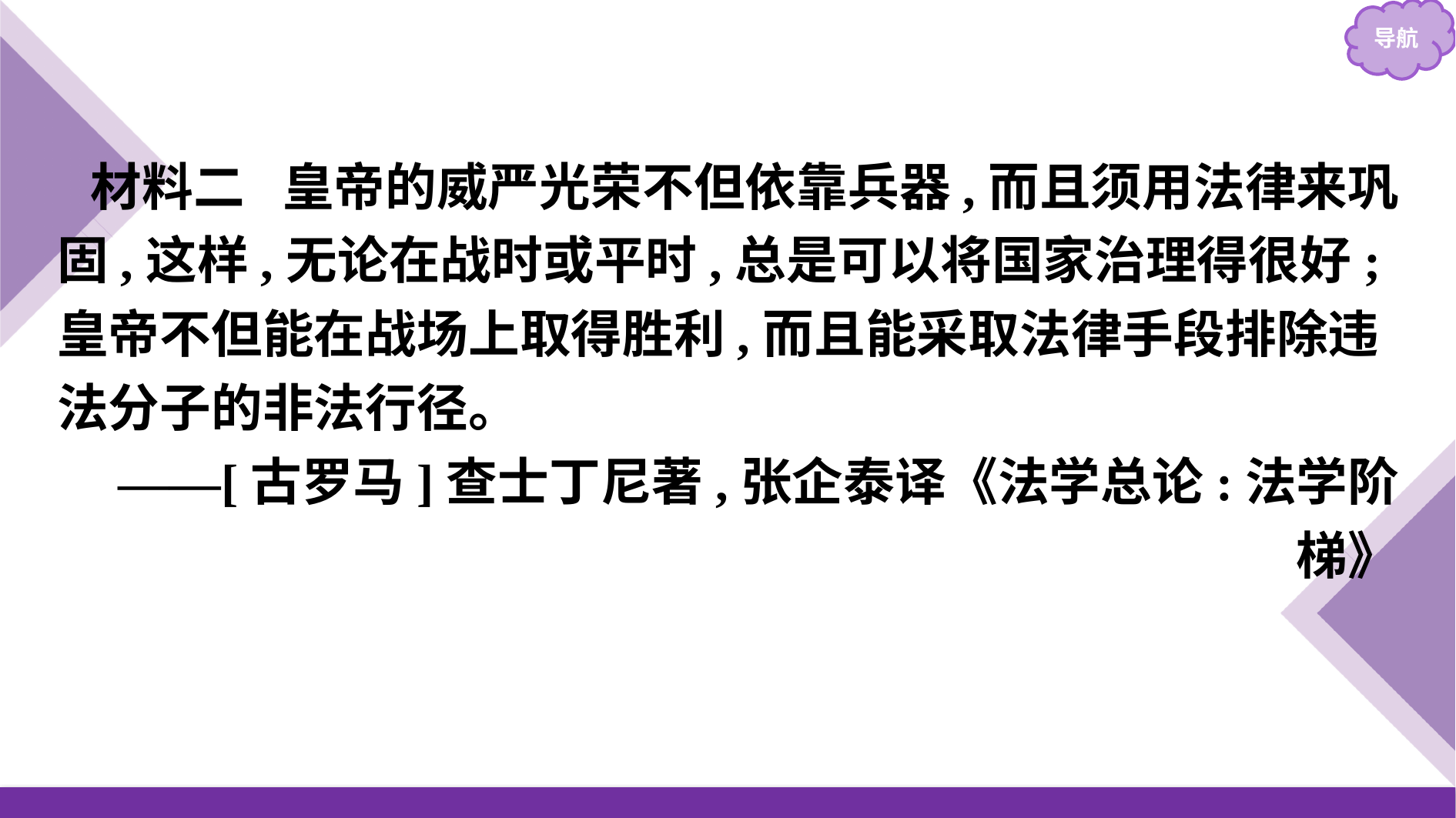

材料二   皇帝的威严光荣不但依靠兵器,而且须用法律来巩固,这样,无论在战时或平时,总是可以将国家治理得很好;皇帝不但能在战场上取得胜利,而且能采取法律手段排除违法分子的非法行径。
——[古罗马]查士丁尼著,张企泰译《法学总论:法学阶梯》